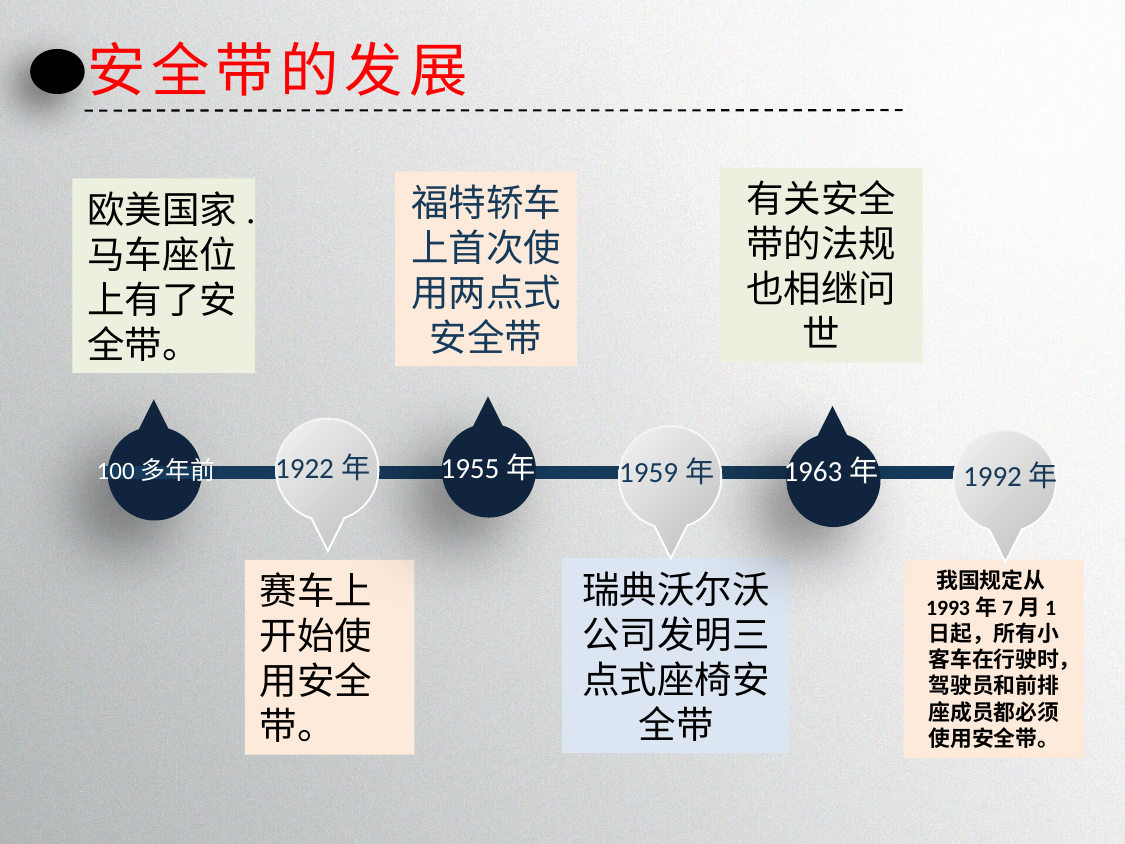

安全带的发展

有关安全带的法规也相继问世
福特轿车上首次使用两点式安全带
欧美国家.马车座位上有了安全带。

1922年
1955年
1963年
1959年
100多年前
1992年
瑞典沃尔沃公司发明三点式座椅安全带
我国规定从1993年7月1日起，所有小客车在行驶时，驾驶员和前排座成员都必须使用安全带。
赛车上开始使用安全带。